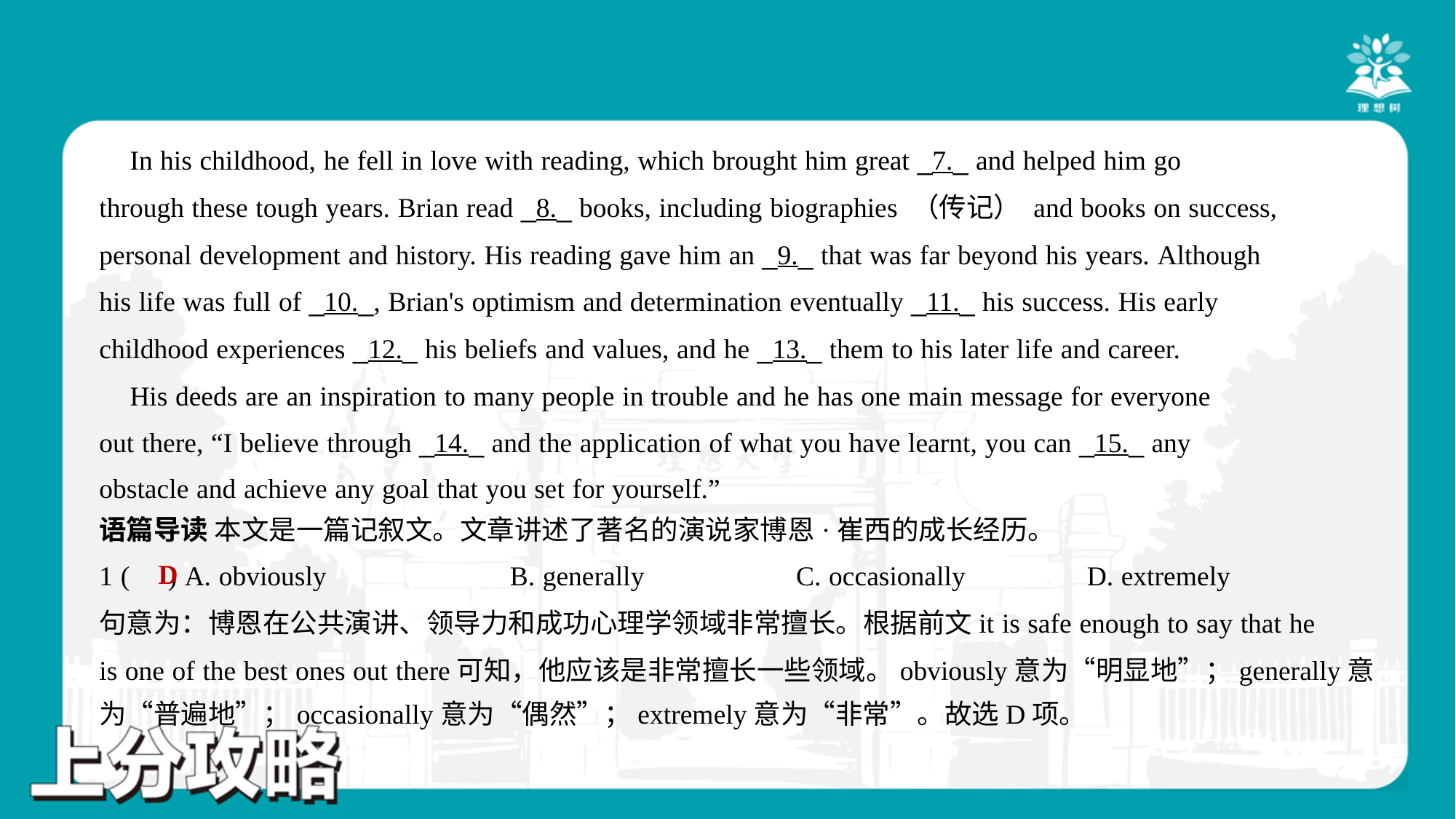

In his childhood, he fell in love with reading, which brought him great _7._ and helped him go
through these tough years. Brian read _8._ books, including biographies （传记） and books on success,
personal development and history. His reading gave him an _9._ that was far beyond his years. Although
his life was full of _10._, Brian's optimism and determination eventually _11._ his success. His early
childhood experiences _12._ his beliefs and values, and he _13._ them to his later life and career.
    His deeds are an inspiration to many people in trouble and he has one main message for everyone
out there, “I believe through _14._ and the application of what you have learnt, you can _15._ any
obstacle and achieve any goal that you set for yourself.”#5
语篇导读 本文是一篇记叙文。文章讲述了著名的演说家博恩·崔西的成长经历。
D
1 (     ) A. obviously	B. generally	C. occasionally	D. extremely
句意为：博恩在公共演讲、领导力和成功心理学领域非常擅长。根据前文it is safe enough to say that he
is one of the best ones out there可知，他应该是非常擅长一些领域。obviously意为“明显地”；generally意
为“普遍地”；occasionally意为“偶然”；extremely意为“非常”。故选D项。